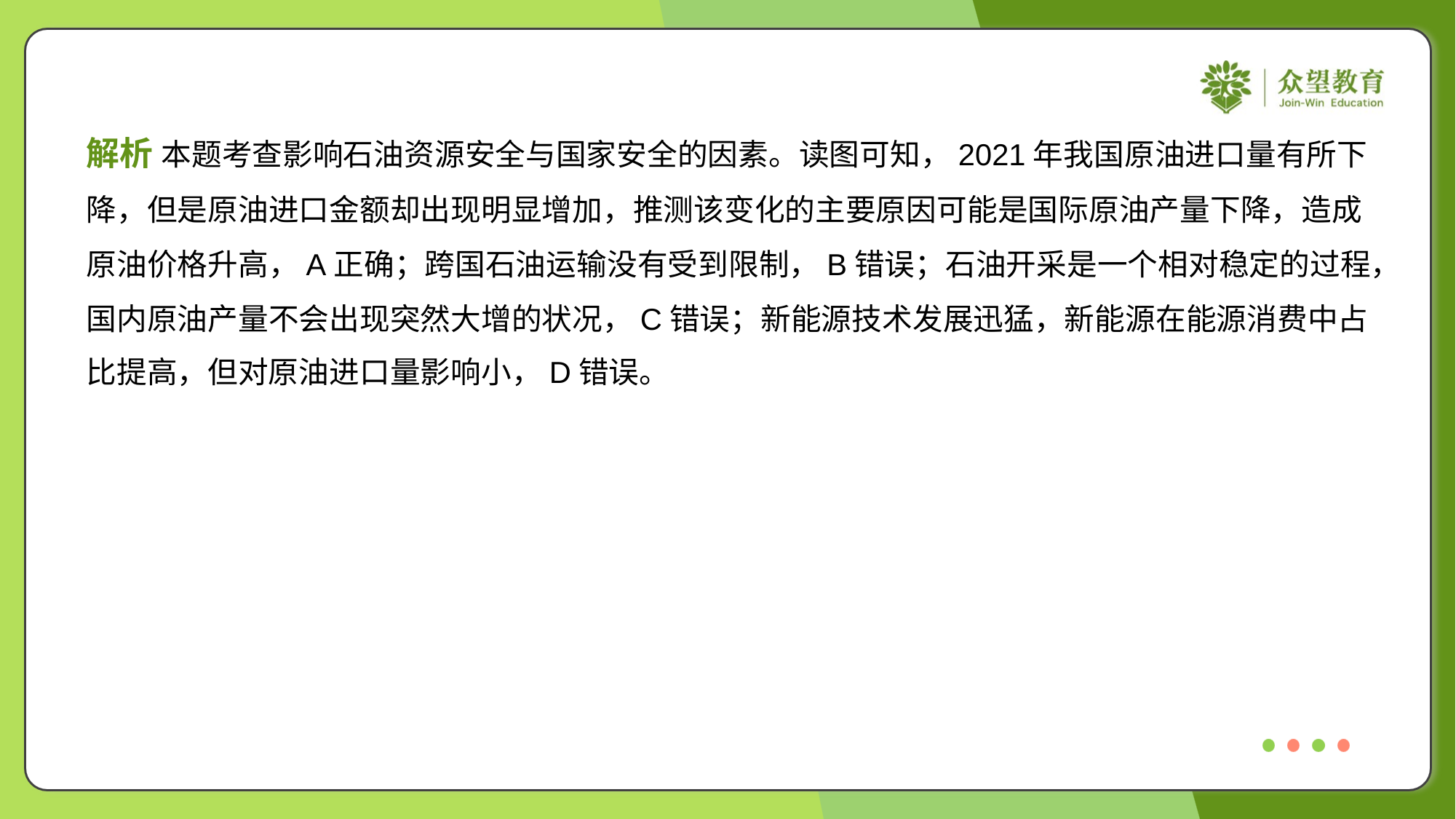

解析 本题考查影响石油资源安全与国家安全的因素。读图可知，2021年我国原油进口量有所下
降，但是原油进口金额却出现明显增加，推测该变化的主要原因可能是国际原油产量下降，造成
原油价格升高，A正确；跨国石油运输没有受到限制，B错误；石油开采是一个相对稳定的过程，
国内原油产量不会出现突然大增的状况，C错误；新能源技术发展迅猛，新能源在能源消费中占
比提高，但对原油进口量影响小，D错误。